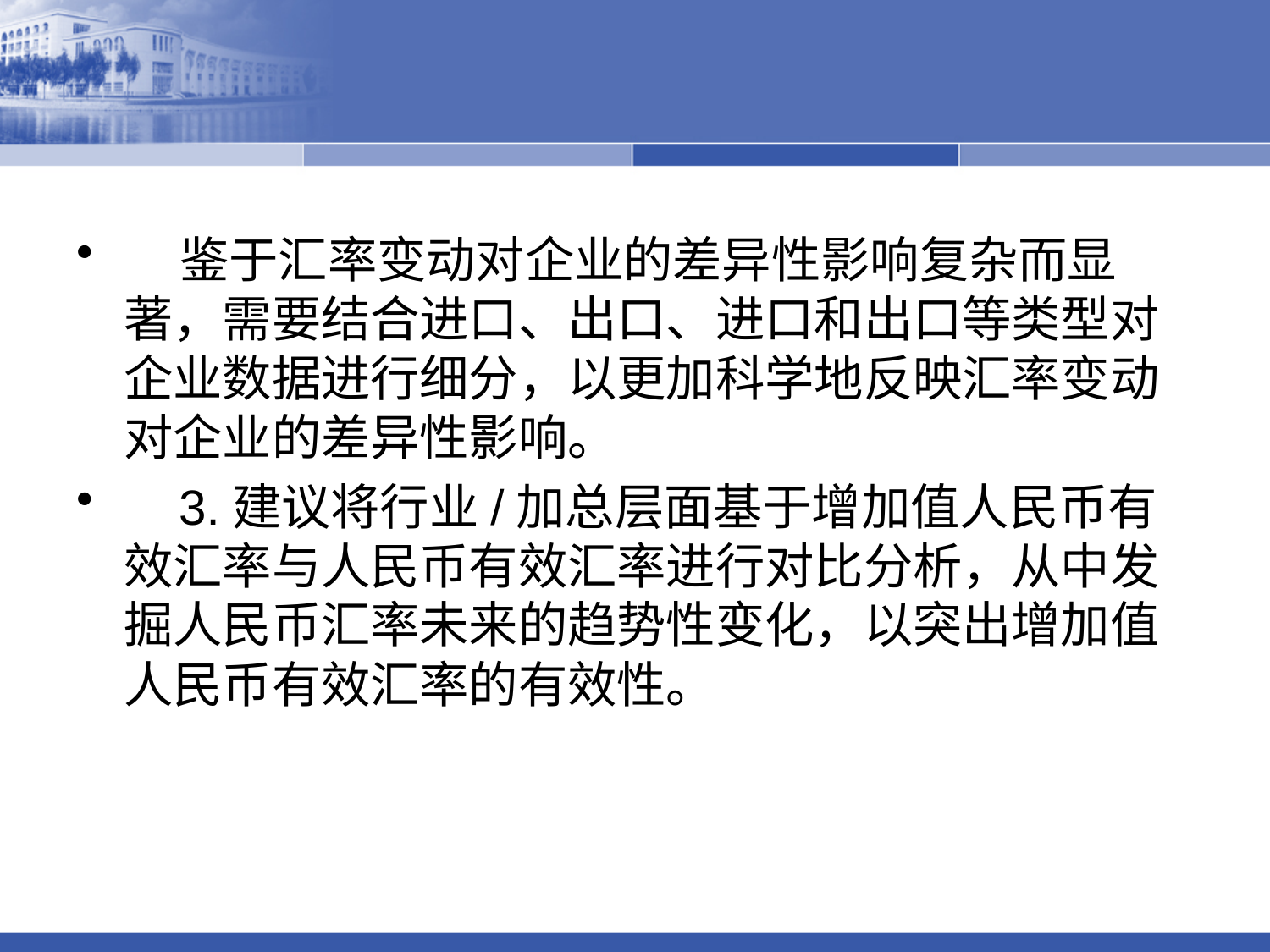

#
    鉴于汇率变动对企业的差异性影响复杂而显著，需要结合进口、出口、进口和出口等类型对企业数据进行细分，以更加科学地反映汇率变动对企业的差异性影响。
    3.建议将行业/加总层面基于增加值人民币有效汇率与人民币有效汇率进行对比分析，从中发掘人民币汇率未来的趋势性变化，以突出增加值人民币有效汇率的有效性。